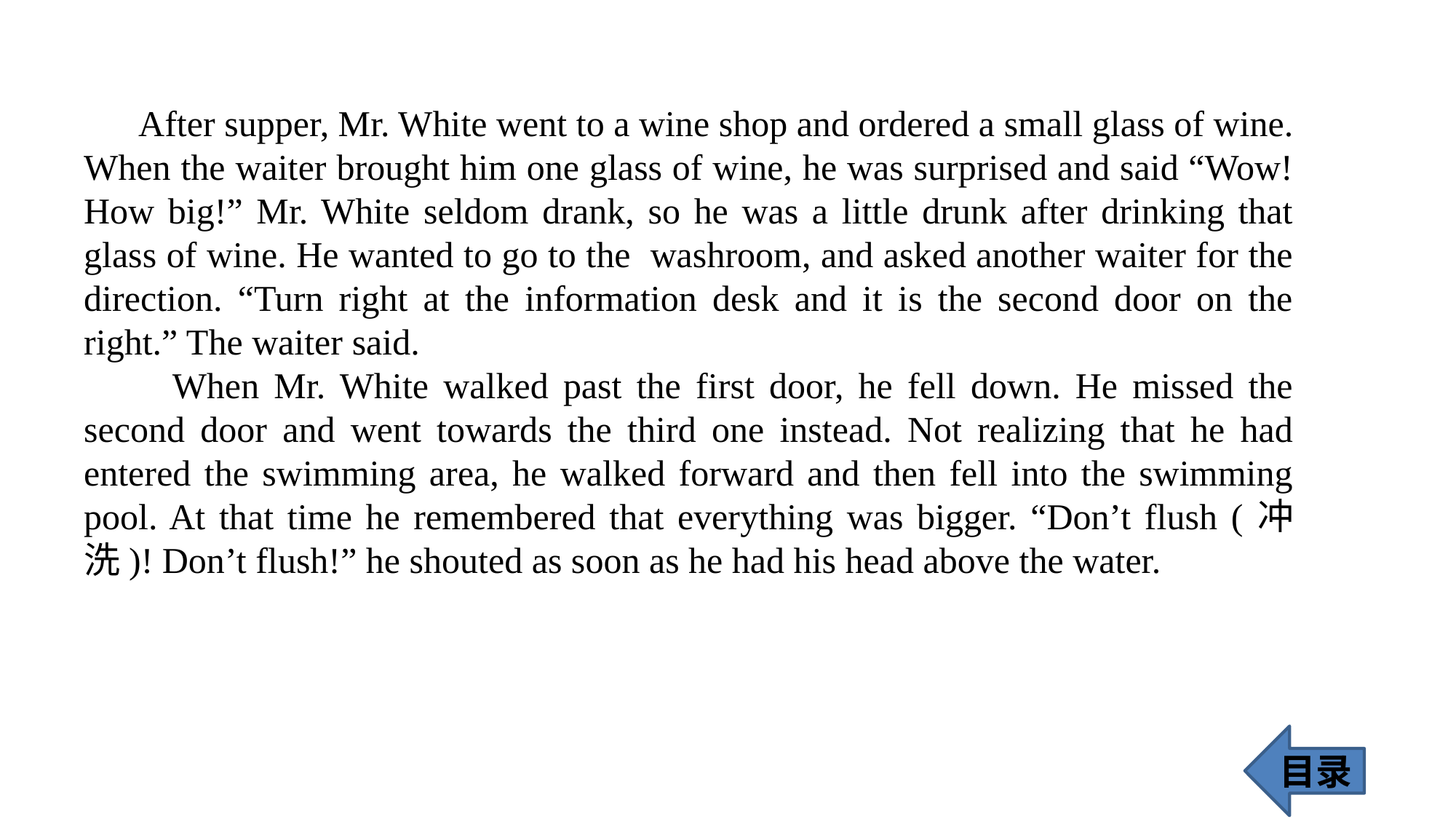

After supper, Mr. White went to a wine shop and ordered a small glass of wine. When the waiter brought him one glass of wine, he was surprised and said “Wow! How big!” Mr. White seldom drank, so he was a little drunk after drinking that glass of wine. He wanted to go to the  washroom, and asked another waiter for the direction. “Turn right at the information desk and it is the second door on the right.” The waiter said.
      When Mr. White walked past the first door, he fell down. He missed the second door and went towards the third one instead. Not realizing that he had entered the swimming area, he walked forward and then fell into the swimming pool. At that time he remembered that everything was bigger. “Don’t flush (冲洗)! Don’t flush!” he shouted as soon as he had his head above the water.
目录
31